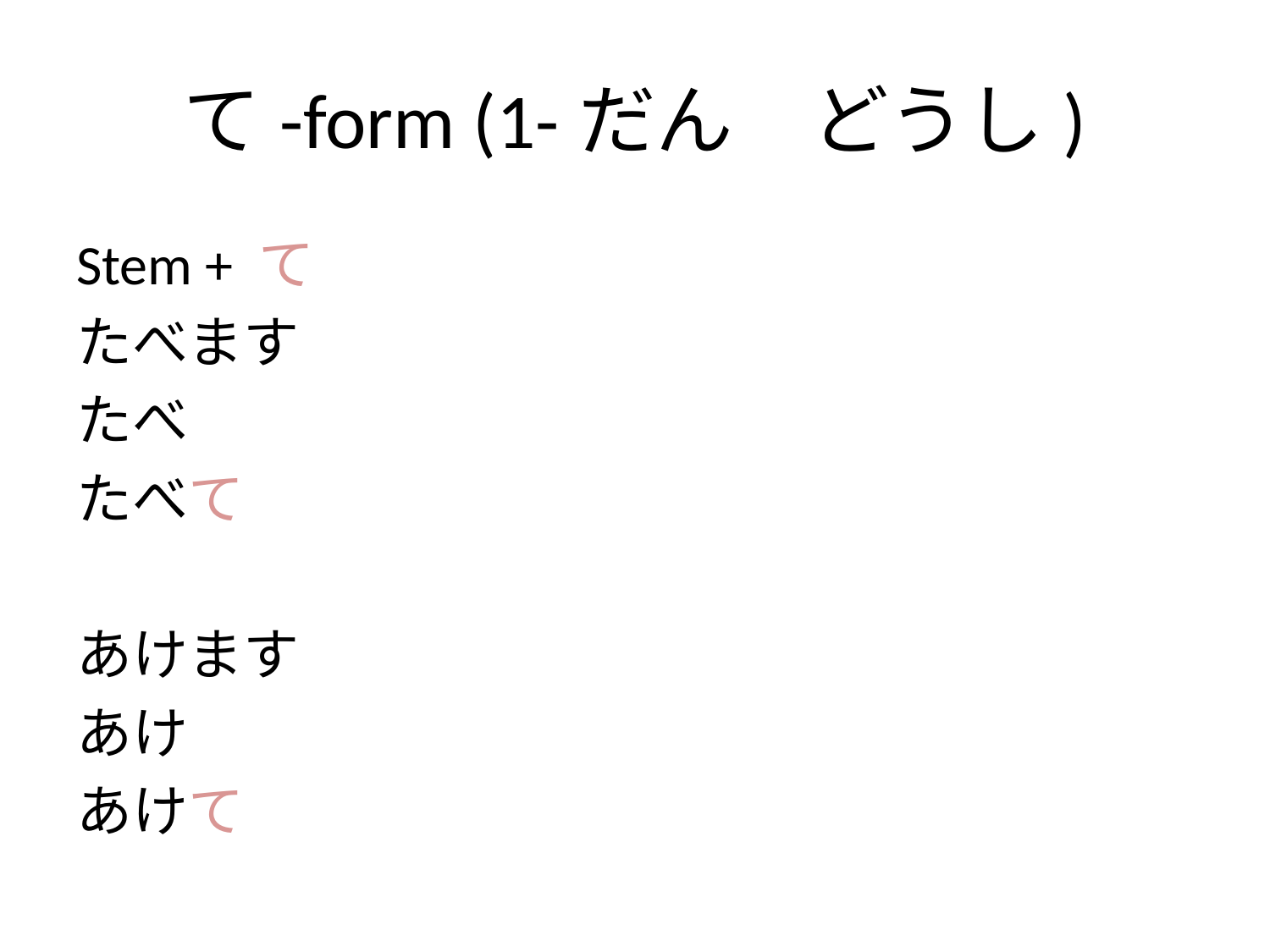

# て-form (1-だん　どうし)
Stem + て
たべます
たべ
たべて

あけます
あけ
あけて